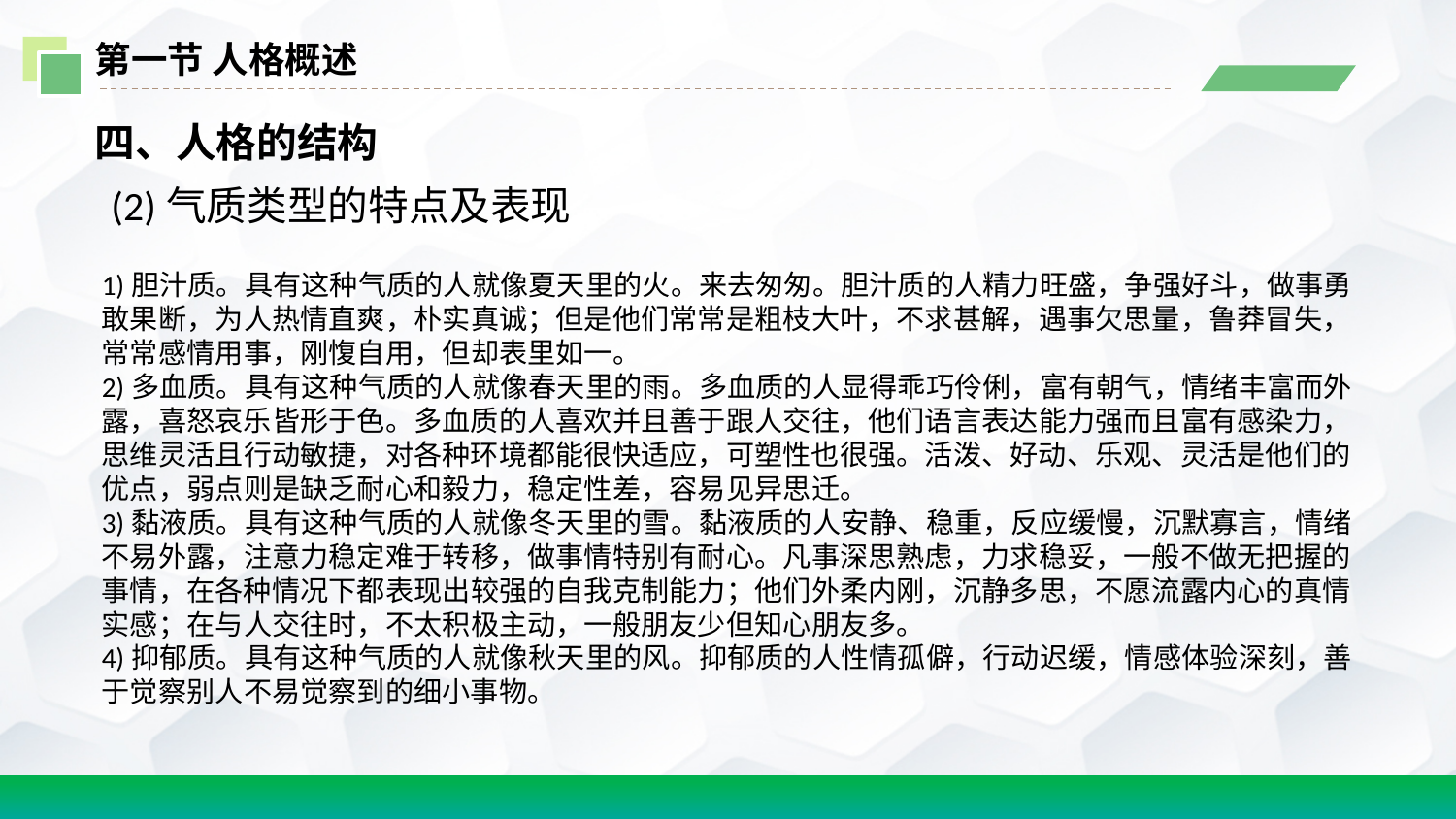

第一节 人格概述
四、人格的结构
 (2)气质类型的特点及表现
1)胆汁质。具有这种气质的人就像夏天里的火。来去匆匆。胆汁质的人精力旺盛，争强好斗，做事勇敢果断，为人热情直爽，朴实真诚；但是他们常常是粗枝大叶，不求甚解，遇事欠思量，鲁莽冒失，常常感情用事，刚愎自用，但却表里如一。
2)多血质。具有这种气质的人就像春天里的雨。多血质的人显得乖巧伶俐，富有朝气，情绪丰富而外露，喜怒哀乐皆形于色。多血质的人喜欢并且善于跟人交往，他们语言表达能力强而且富有感染力，思维灵活且行动敏捷，对各种环境都能很快适应，可塑性也很强。活泼、好动、乐观、灵活是他们的优点，弱点则是缺乏耐心和毅力，稳定性差，容易见异思迁。
3)黏液质。具有这种气质的人就像冬天里的雪。黏液质的人安静、稳重，反应缓慢，沉默寡言，情绪不易外露，注意力稳定难于转移，做事情特别有耐心。凡事深思熟虑，力求稳妥，一般不做无把握的事情，在各种情况下都表现出较强的自我克制能力；他们外柔内刚，沉静多思，不愿流露内心的真情实感；在与人交往时，不太积极主动，一般朋友少但知心朋友多。
4)抑郁质。具有这种气质的人就像秋天里的风。抑郁质的人性情孤僻，行动迟缓，情感体验深刻，善于觉察别人不易觉察到的细小事物。